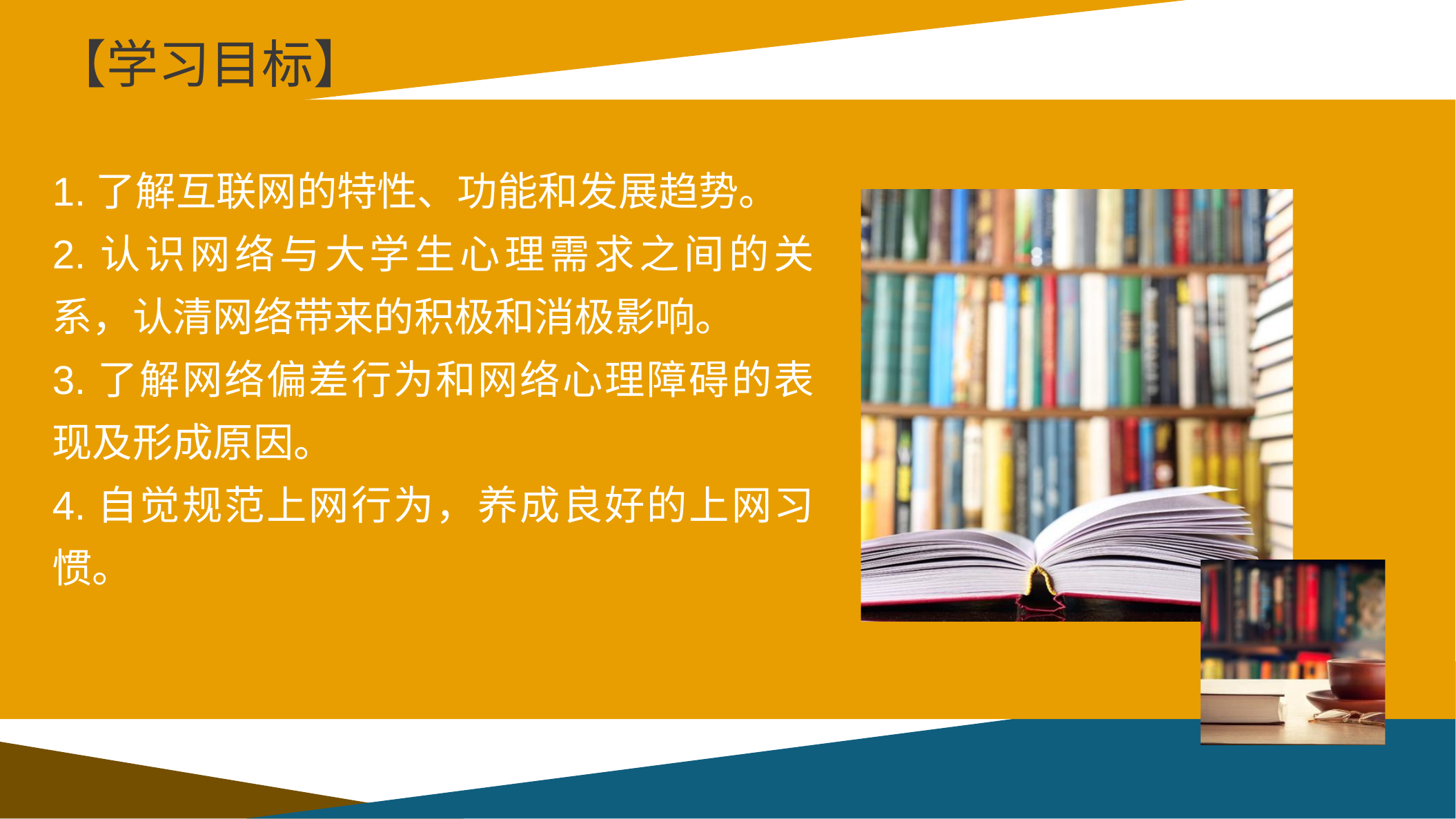

【学习目标】

1.了解互联网的特性、功能和发展趋势。
2.认识网络与大学生心理需求之间的关系，认清网络带来的积极和消极影响。
3.了解网络偏差行为和网络心理障碍的表现及形成原因。
4.自觉规范上网行为，养成良好的上网习惯。